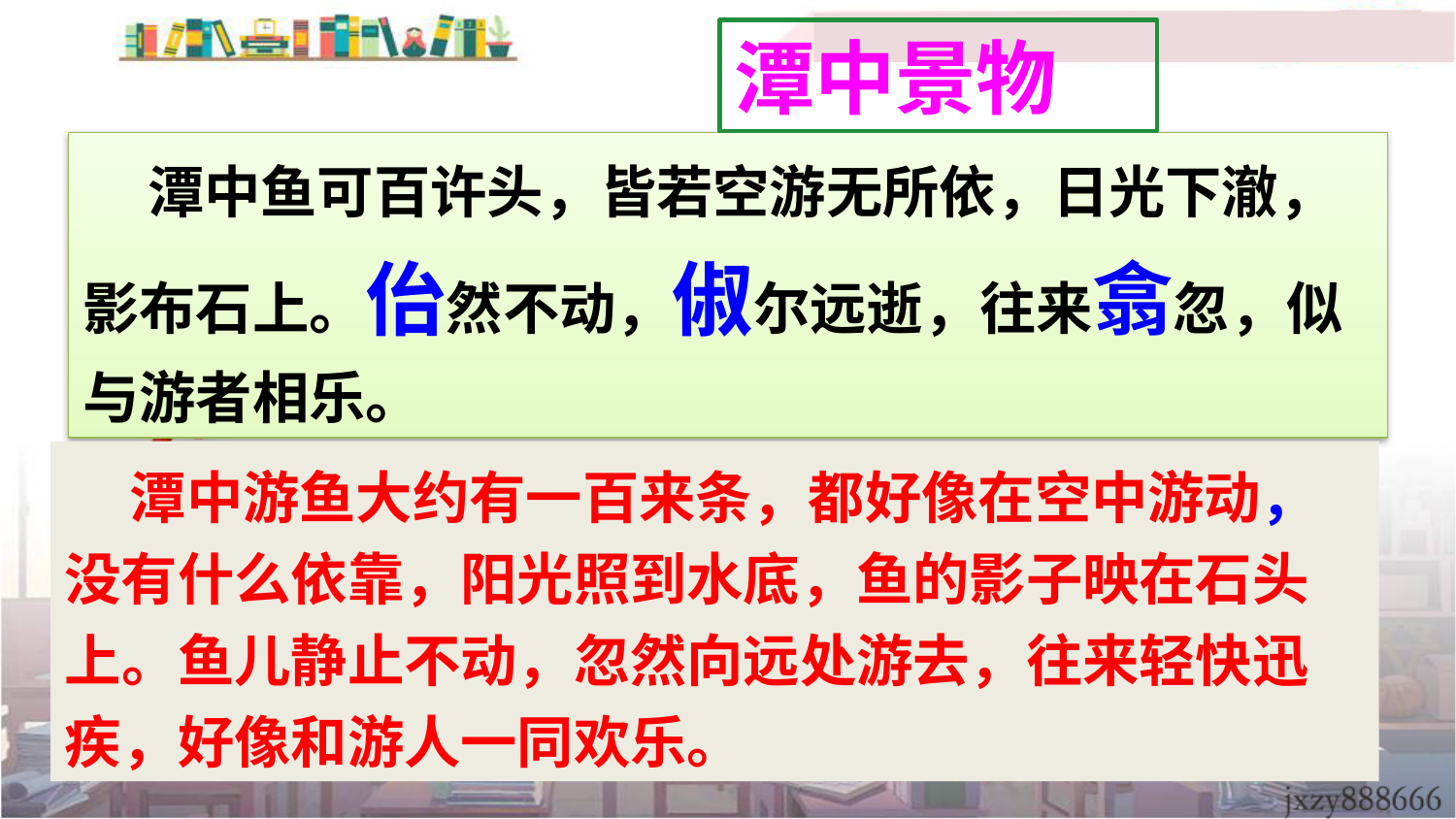

潭中景物
    潭中鱼可百许头，皆若空游无所依，日光下澈，影布石上。佁然不动，俶尔远逝，往来翕忽，似与游者相乐。
    潭中游鱼大约有一百来条，都好像在空中游动，没有什么依靠，阳光照到水底，鱼的影子映在石头上。鱼儿静止不动，忽然向远处游去，往来轻快迅疾，好像和游人一同欢乐。